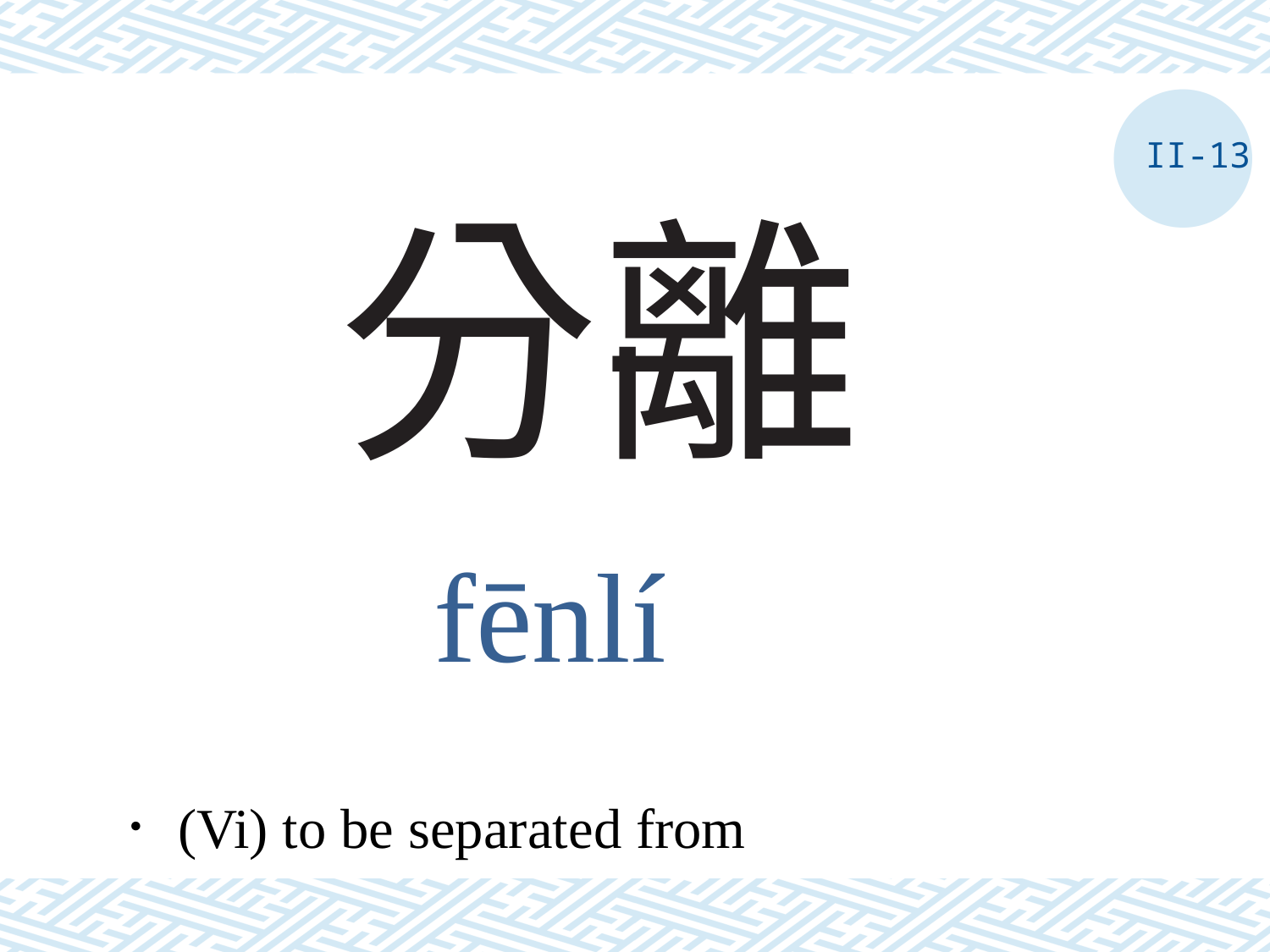

II-13

# 分離
fēnlí
．(Vi) to be separated from